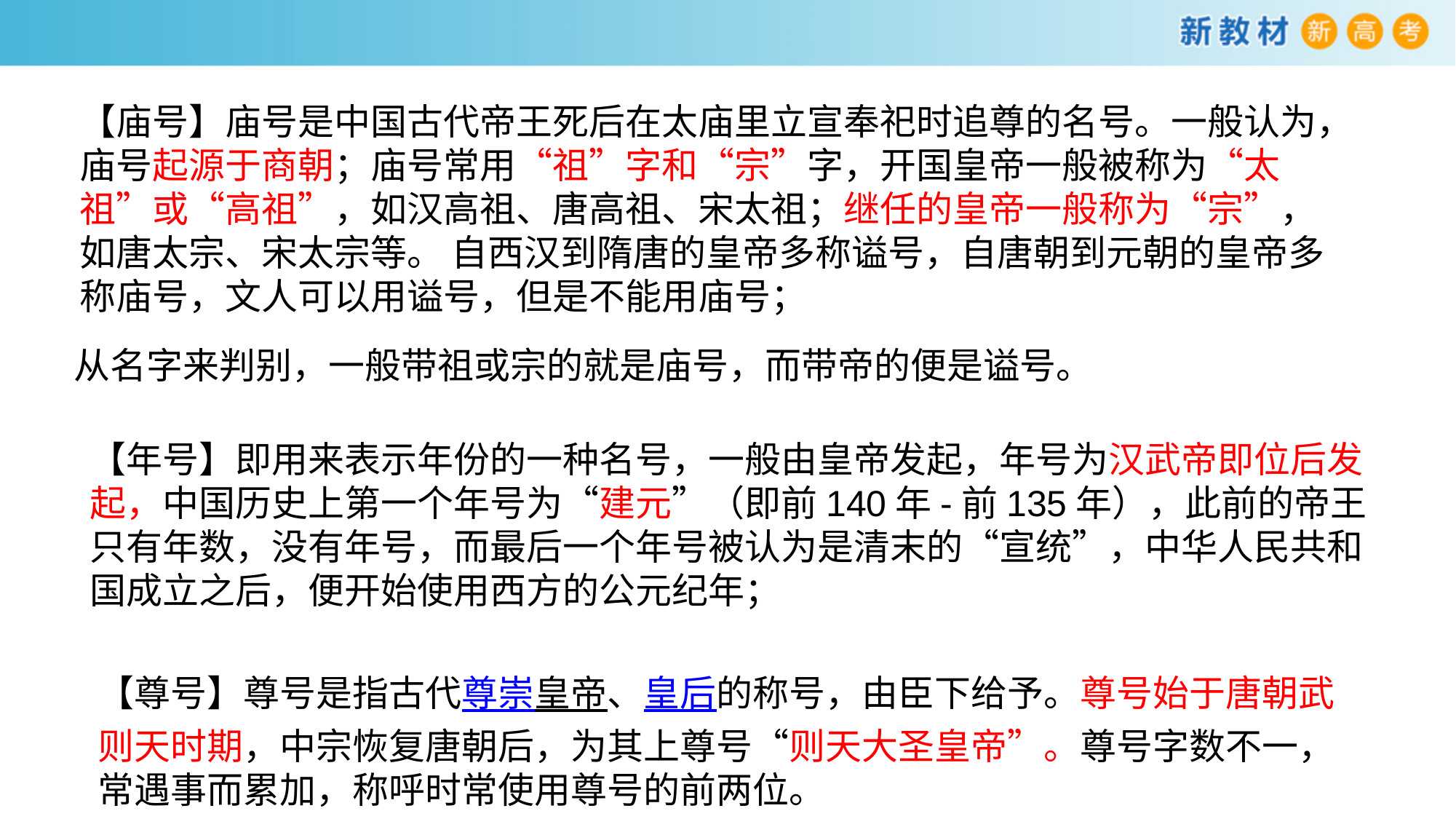

【庙号】庙号是中国古代帝王死后在太庙里立宣奉祀时追尊的名号。一般认为，庙号起源于商朝；庙号常用“祖”字和“宗”字，开国皇帝一般被称为“太祖”或“高祖”，如汉高祖、唐高祖、宋太祖；继任的皇帝一般称为“宗”，如唐太宗、宋太宗等。 自西汉到隋唐的皇帝多称谥号，自唐朝到元朝的皇帝多称庙号，文人可以用谥号，但是不能用庙号；
从名字来判别，一般带祖或宗的就是庙号，而带帝的便是谥号。
【年号】即用来表示年份的一种名号，一般由皇帝发起，年号为汉武帝即位后发起，中国历史上第一个年号为“建元”（即前140年-前135年），此前的帝王只有年数，没有年号，而最后一个年号被认为是清末的“宣统”，中华人民共和国成立之后，便开始使用西方的公元纪年；
【尊号】尊号是指古代尊崇皇帝、皇后的称号，由臣下给予。尊号始于唐朝武则天时期，中宗恢复唐朝后，为其上尊号“则天大圣皇帝”。尊号字数不一，常遇事而累加，称呼时常使用尊号的前两位。